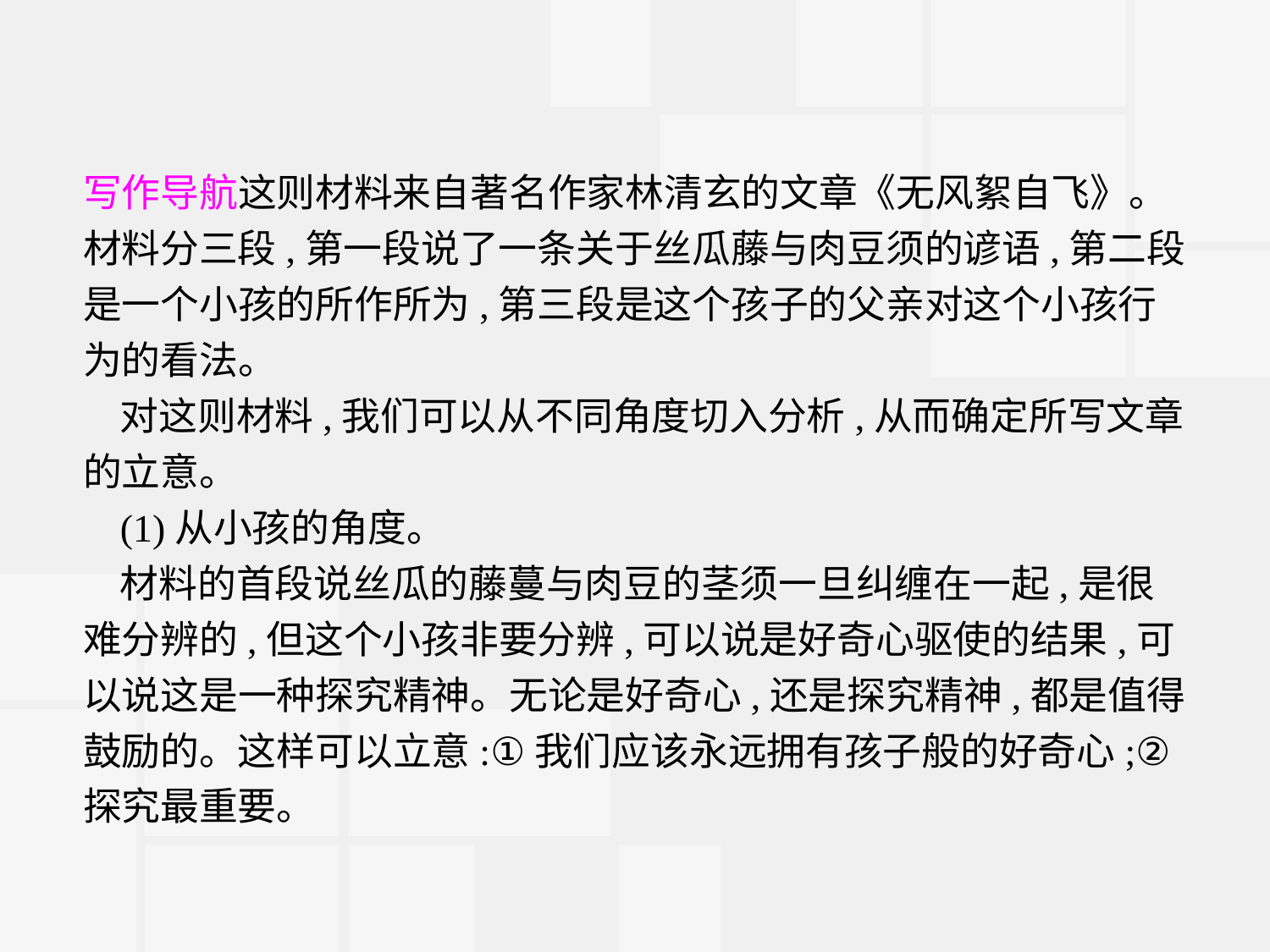

写作导航这则材料来自著名作家林清玄的文章《无风絮自飞》。材料分三段,第一段说了一条关于丝瓜藤与肉豆须的谚语,第二段是一个小孩的所作所为,第三段是这个孩子的父亲对这个小孩行为的看法。
对这则材料,我们可以从不同角度切入分析,从而确定所写文章的立意。
(1)从小孩的角度。
材料的首段说丝瓜的藤蔓与肉豆的茎须一旦纠缠在一起,是很难分辨的,但这个小孩非要分辨,可以说是好奇心驱使的结果,可以说这是一种探究精神。无论是好奇心,还是探究精神,都是值得鼓励的。这样可以立意:①我们应该永远拥有孩子般的好奇心;②探究最重要。